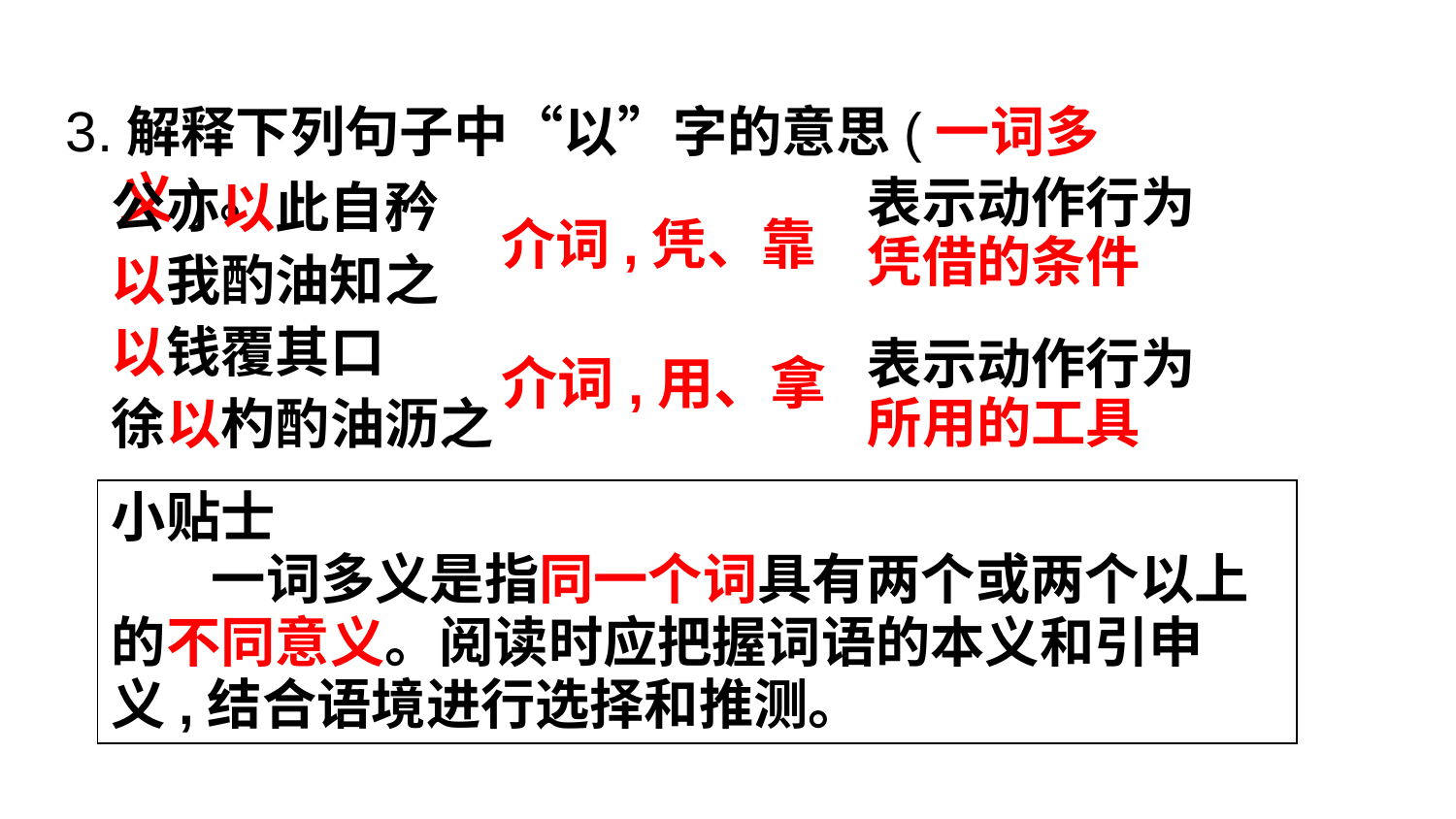

3.解释下列句子中“以”字的意思(一词多义)。
公亦以此自矜
以我酌油知之
以钱覆其口
徐以杓酌油沥之
表示动作行为
凭借的条件
介词,凭、靠
表示动作行为
所用的工具
介词,用、拿
小贴士
       一词多义是指同一个词具有两个或两个以上的不同意义。阅读时应把握词语的本义和引申义,结合语境进行选择和推测。